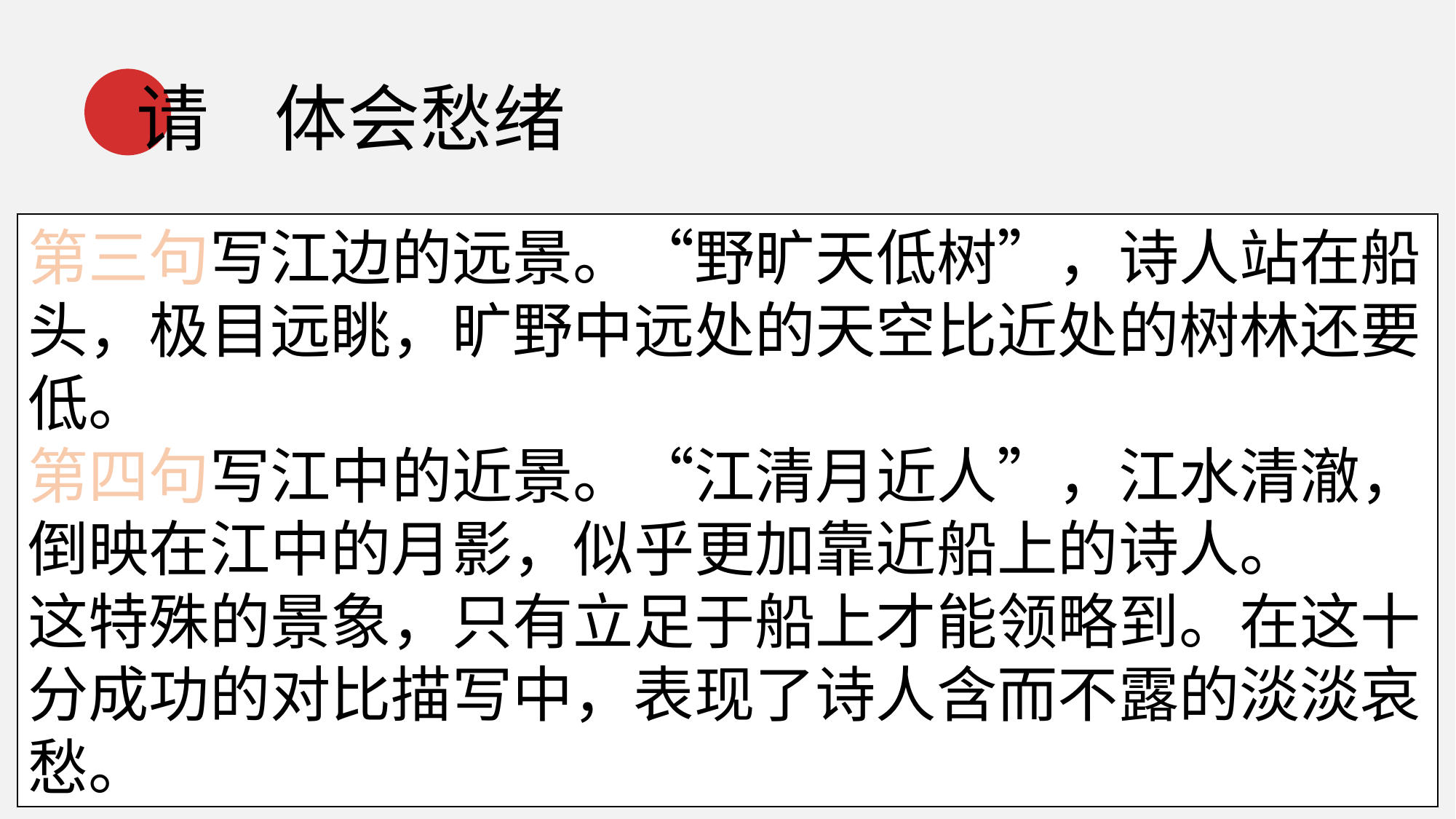

请    体会愁绪

第三句写江边的远景。“野旷天低树”，诗人站在船头，极目远眺，旷野中远处的天空比近处的树林还要低。
第四句写江中的近景。“江清月近人”，江水清澈，倒映在江中的月影，似乎更加靠近船上的诗人。
这特殊的景象，只有立足于船上才能领略到。在这十分成功的对比描写中，表现了诗人含而不露的淡淡哀愁。